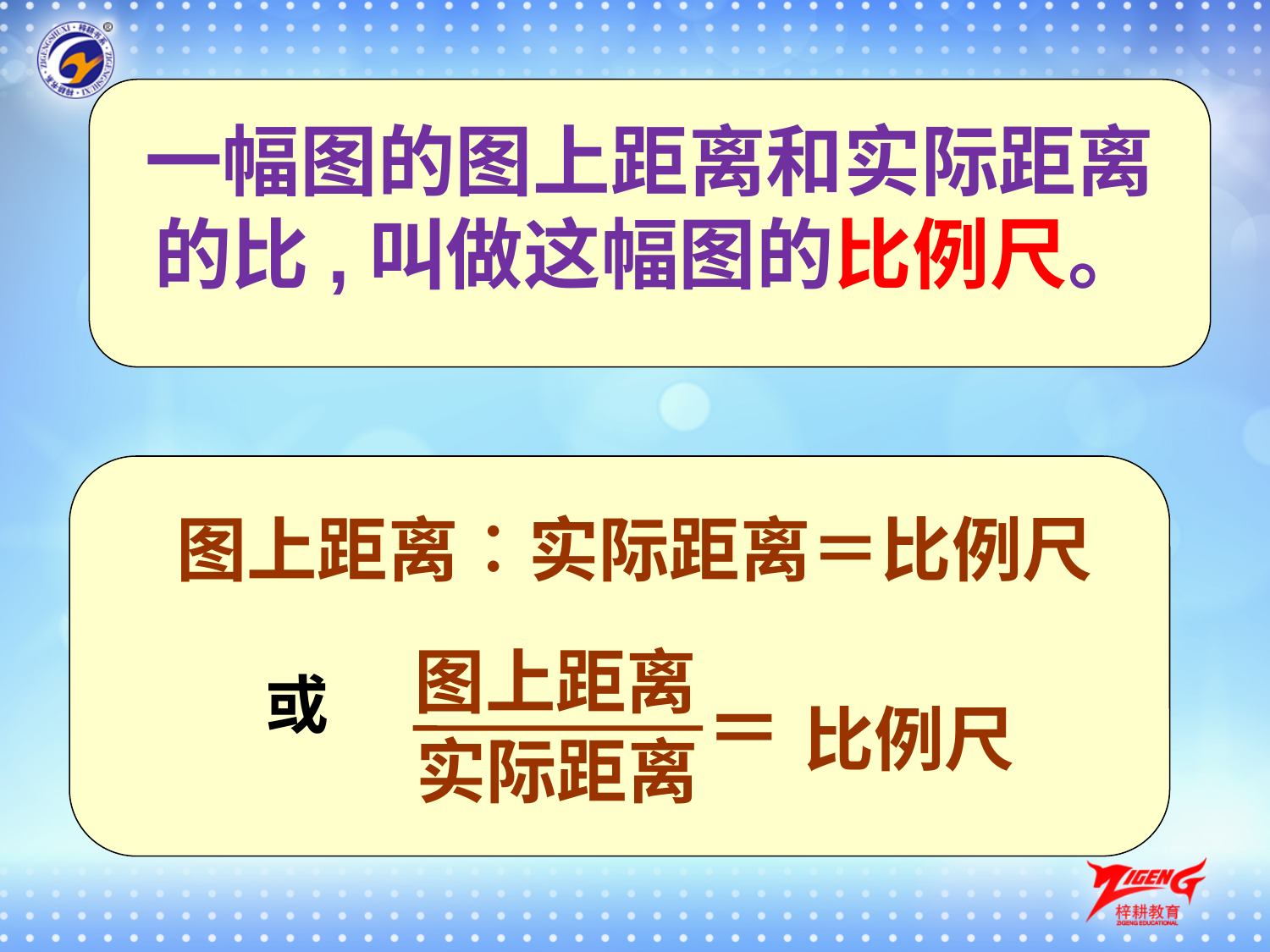

一幅图的图上距离和实际距离的比,叫做这幅图的比例尺。

图上距离︰实际距离＝比例尺
图上距离
＝
比例尺
实际距离

或